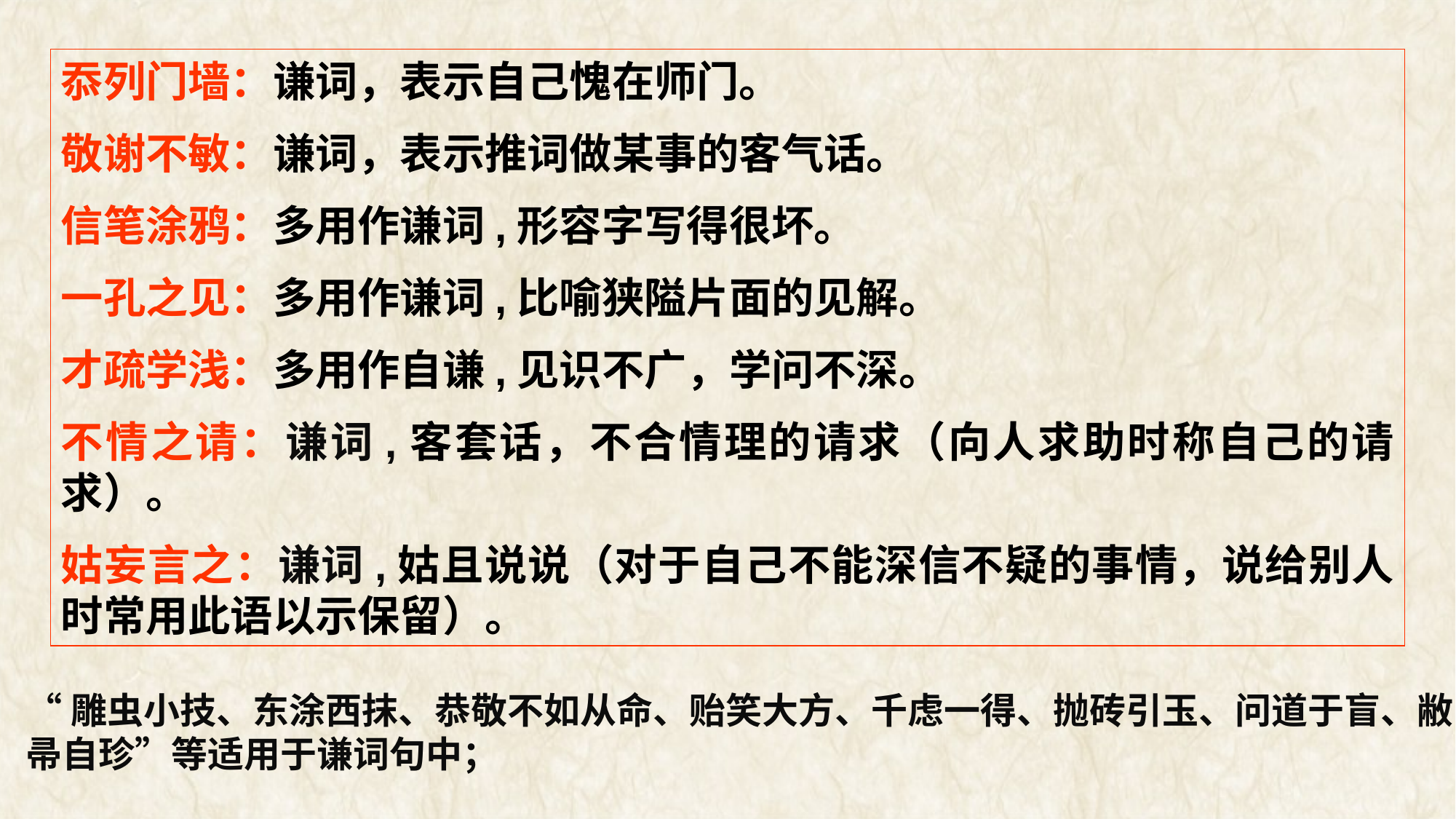

忝列门墙：谦词，表示自己愧在师门。
敬谢不敏：谦词，表示推词做某事的客气话。
信笔涂鸦：多用作谦词,形容字写得很坏。
一孔之见：多用作谦词,比喻狭隘片面的见解。
才疏学浅：多用作自谦,见识不广，学问不深。
不情之请：谦词,客套话，不合情理的请求（向人求助时称自己的请求）。
姑妄言之：谦词,姑且说说（对于自己不能深信不疑的事情，说给别人时常用此语以示保留）。
“雕虫小技、东涂西抹、恭敬不如从命、贻笑大方、千虑一得、抛砖引玉、问道于盲、敝帚自珍”等适用于谦词句中；